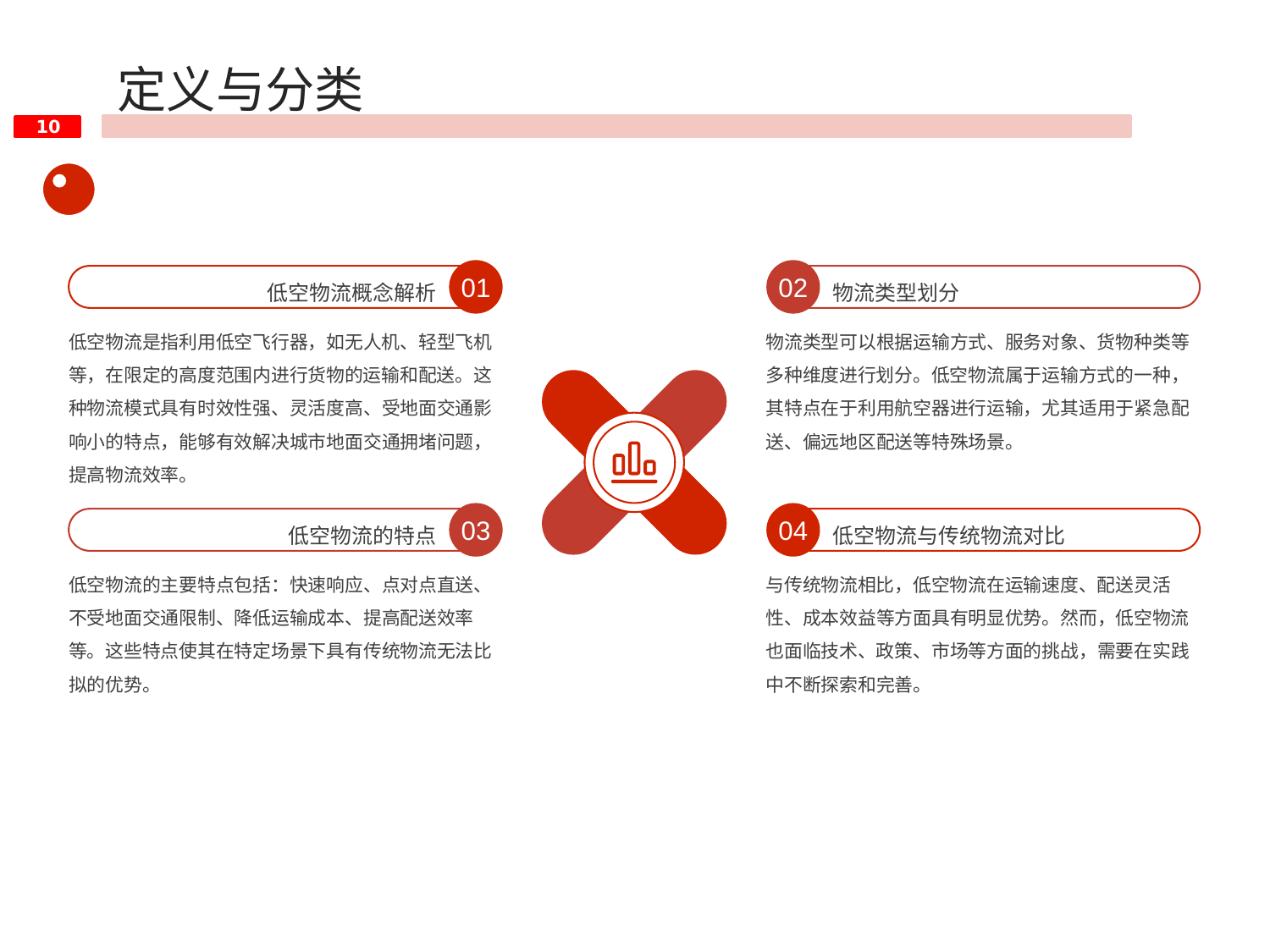

定义与分类
10

01
02
低空物流概念解析
物流类型划分
低空物流是指利用低空飞行器，如无人机、轻型飞机等，在限定的高度范围内进行货物的运输和配送。这种物流模式具有时效性强、灵活度高、受地面交通影响小的特点，能够有效解决城市地面交通拥堵问题，提高物流效率。
物流类型可以根据运输方式、服务对象、货物种类等多种维度进行划分。低空物流属于运输方式的一种，其特点在于利用航空器进行运输，尤其适用于紧急配送、偏远地区配送等特殊场景。

03
04
低空物流的特点
低空物流与传统物流对比
低空物流的主要特点包括：快速响应、点对点直送、不受地面交通限制、降低运输成本、提高配送效率等。这些特点使其在特定场景下具有传统物流无法比拟的优势。
与传统物流相比，低空物流在运输速度、配送灵活性、成本效益等方面具有明显优势。然而，低空物流也面临技术、政策、市场等方面的挑战，需要在实践中不断探索和完善。